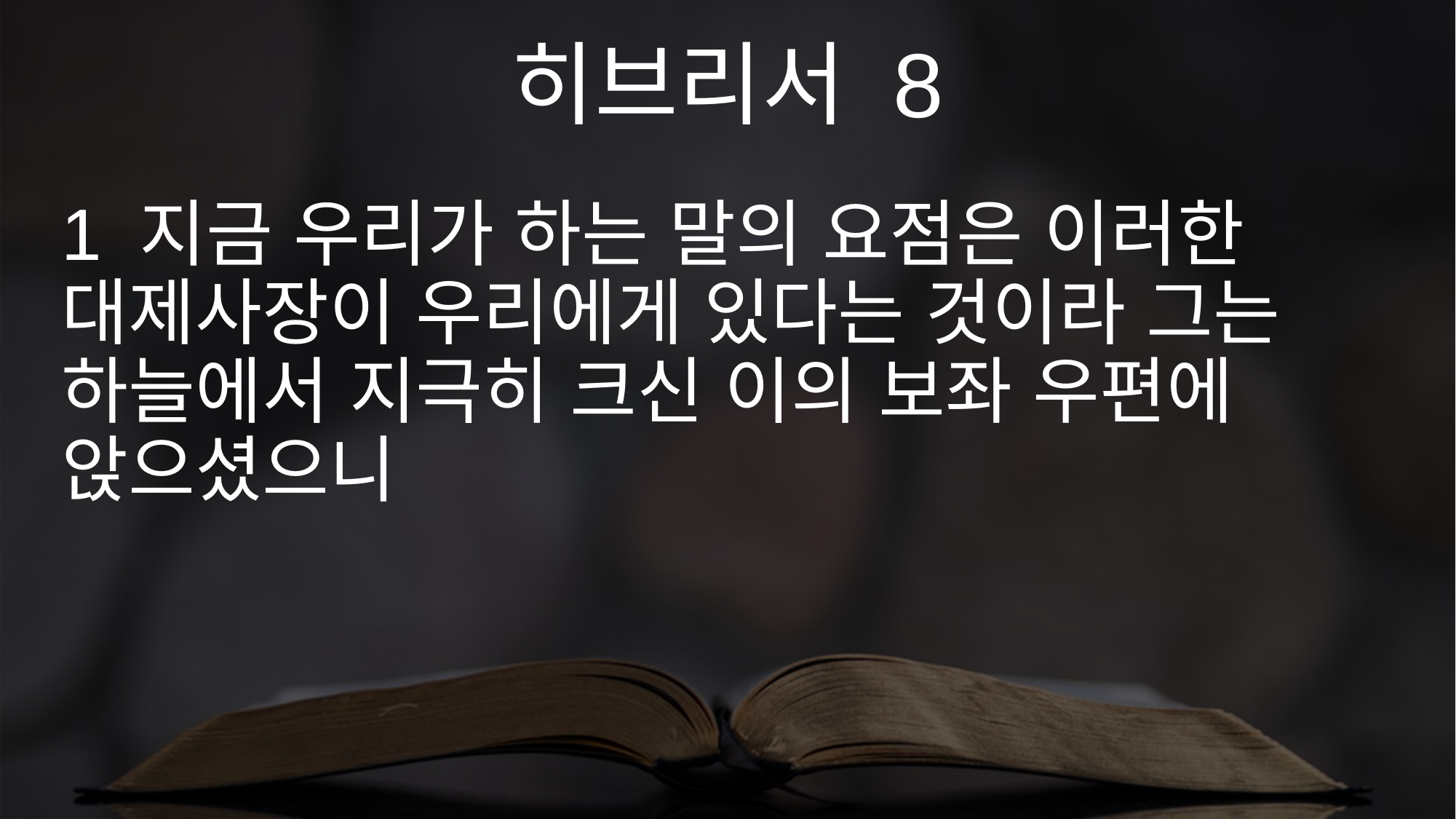

히브리서 8
1 지금 우리가 하는 말의 요점은 이러한 대제사장이 우리에게 있다는 것이라 그는 하늘에서 지극히 크신 이의 보좌 우편에 앉으셨으니